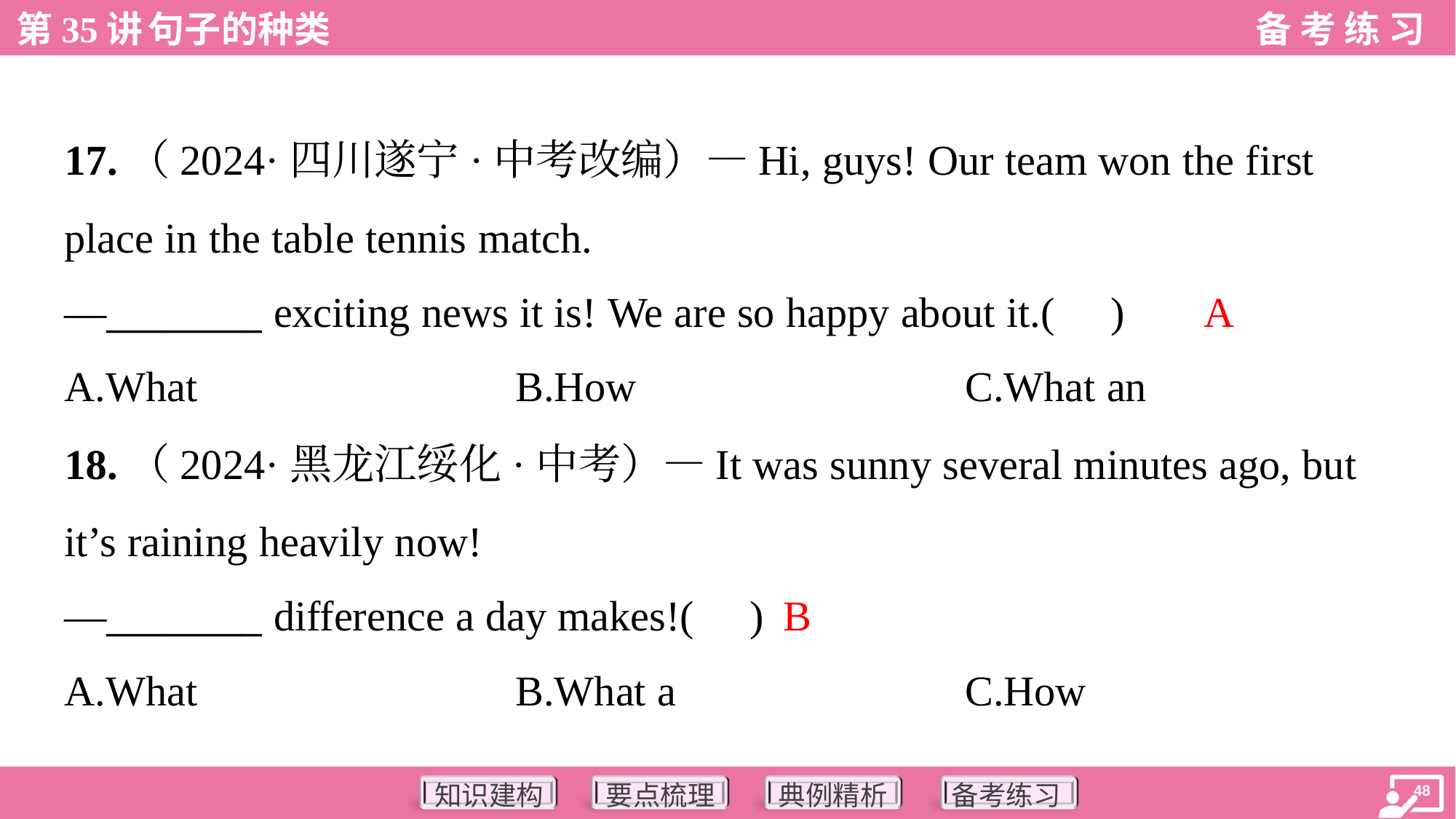

17.（2024·四川遂宁·中考改编）—Hi, guys! Our team won the first
place in the table tennis match.
—________ exciting news it is! We are so happy about it.(     )
A
A.What	B.How	C.What an
18.（2024·黑龙江绥化·中考）—It was sunny several minutes ago, but
it’s raining heavily now!
—________ difference a day makes!(     )
B
A.What	B.What a	C.How